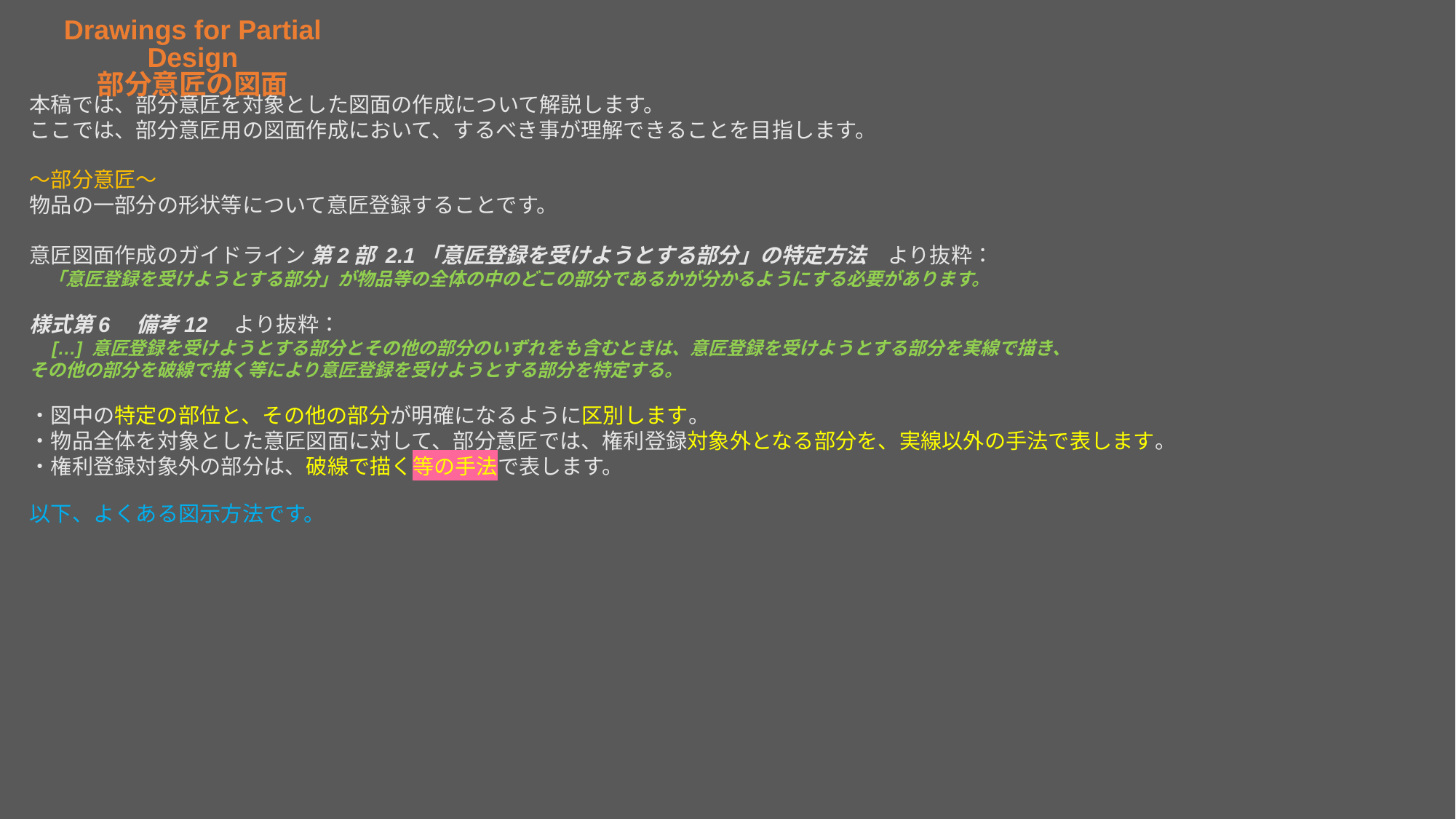

Drawings for Partial Design
部分意匠の図面
本稿では、部分意匠を対象とした図面の作成について解説します。
ここでは、部分意匠用の図面作成において、するべき事が理解できることを目指します。
～部分意匠～
物品の一部分の形状等について意匠登録することです。

意匠図面作成のガイドライン 第2部 2.1「意匠登録を受けようとする部分」の特定方法　より抜粋：
　「意匠登録を受けようとする部分」が物品等の全体の中のどこの部分であるかが分かるようにする必要があります。

様式第6　備考12　より抜粋：
　[…] 意匠登録を受けようとする部分とその他の部分のいずれをも含むときは、意匠登録を受けようとする部分を実線で描き、
その他の部分を破線で描く等により意匠登録を受けようとする部分を特定する。

・図中の特定の部位と、その他の部分が明確になるように区別します。
・物品全体を対象とした意匠図面に対して、部分意匠では、権利登録対象外となる部分を、実線以外の手法で表します。
・権利登録対象外の部分は、破線で描く等の手法で表します。

以下、よくある図示方法です。